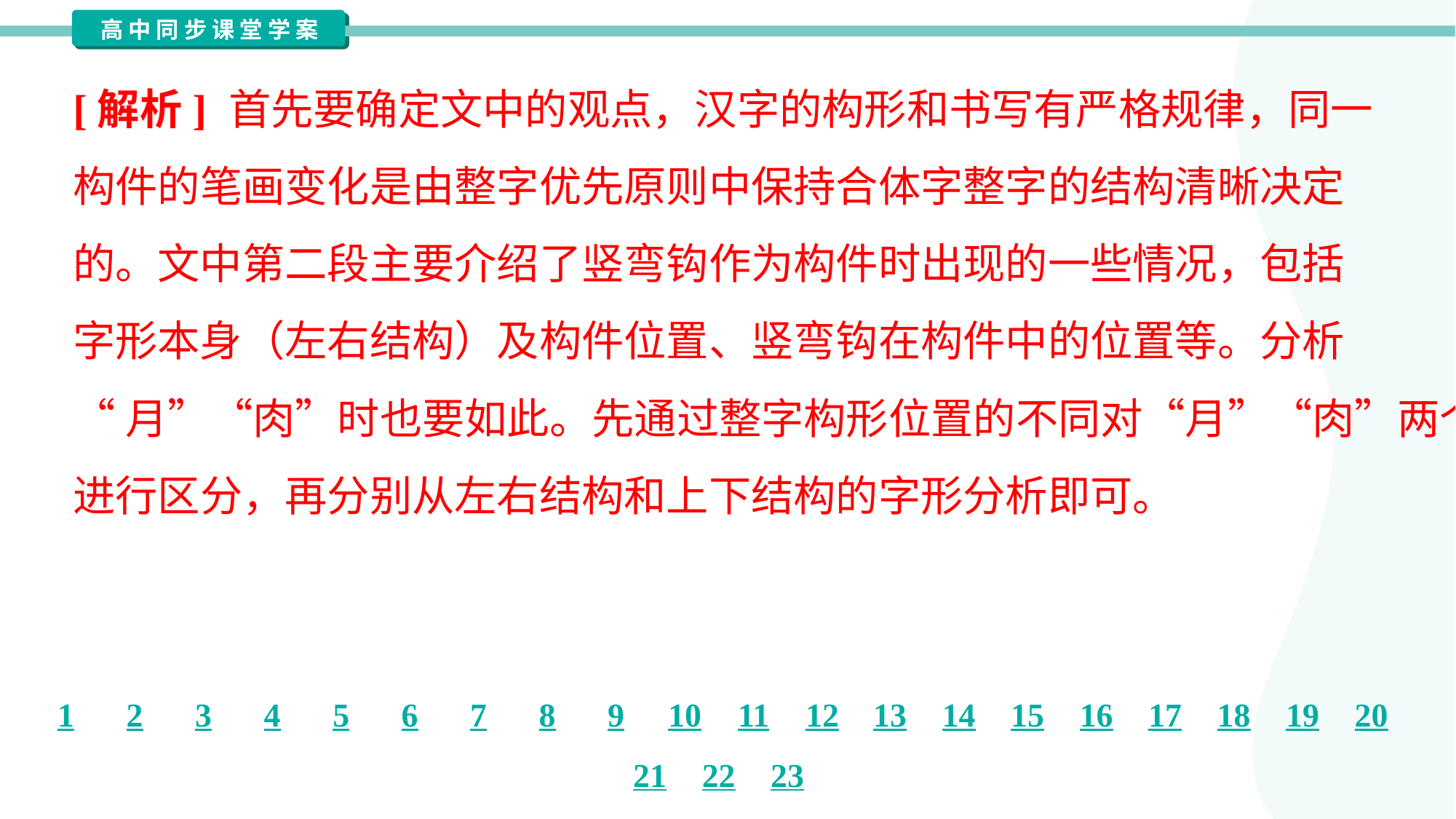

[解析] 首先要确定文中的观点，汉字的构形和书写有严格规律，同一
构件的笔画变化是由整字优先原则中保持合体字整字的结构清晰决定
的。文中第二段主要介绍了竖弯钩作为构件时出现的一些情况，包括
字形本身（左右结构）及构件位置、竖弯钩在构件中的位置等。分析
“月”“肉”时也要如此。先通过整字构形位置的不同对“月”“肉”两个部首
进行区分，再分别从左右结构和上下结构的字形分析即可。